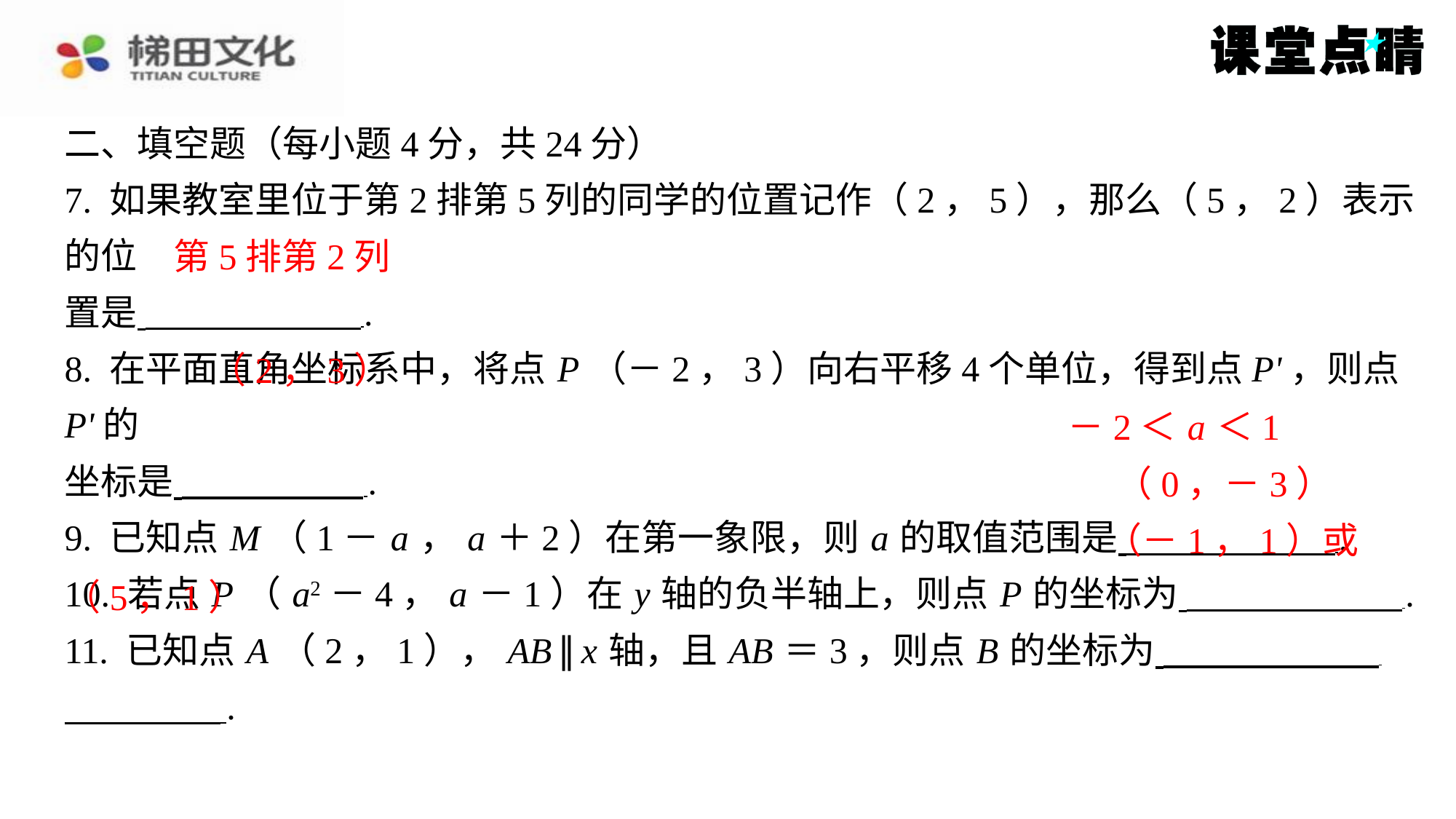

二、填空题（每小题4分，共24分）
7. 如果教室里位于第2排第5列的同学的位置记作（2，5），那么（5，2）表示的位
置是                                  ⁠.
8. 在平面直角坐标系中，将点 P （－2，3）向右平移4个单位，得到点P'，则点P'的
坐标是                             ⁠.
9. 已知点 M （1－ a ， a ＋2）在第一象限，则 a 的取值范围是                                 ⁠.
10. 若点 P （ a2－4， a －1）在 y 轴的负半轴上，则点 P 的坐标为                                  ⁠.
11. 已知点 A （2，1）， AB ∥ x 轴，且 AB ＝3，则点 B 的坐标为                                  ⁠
                        ⁠.
第5排第2列
（2，3）
－2＜ a ＜1
（0，－3）
（－1，1）或
（5，1）